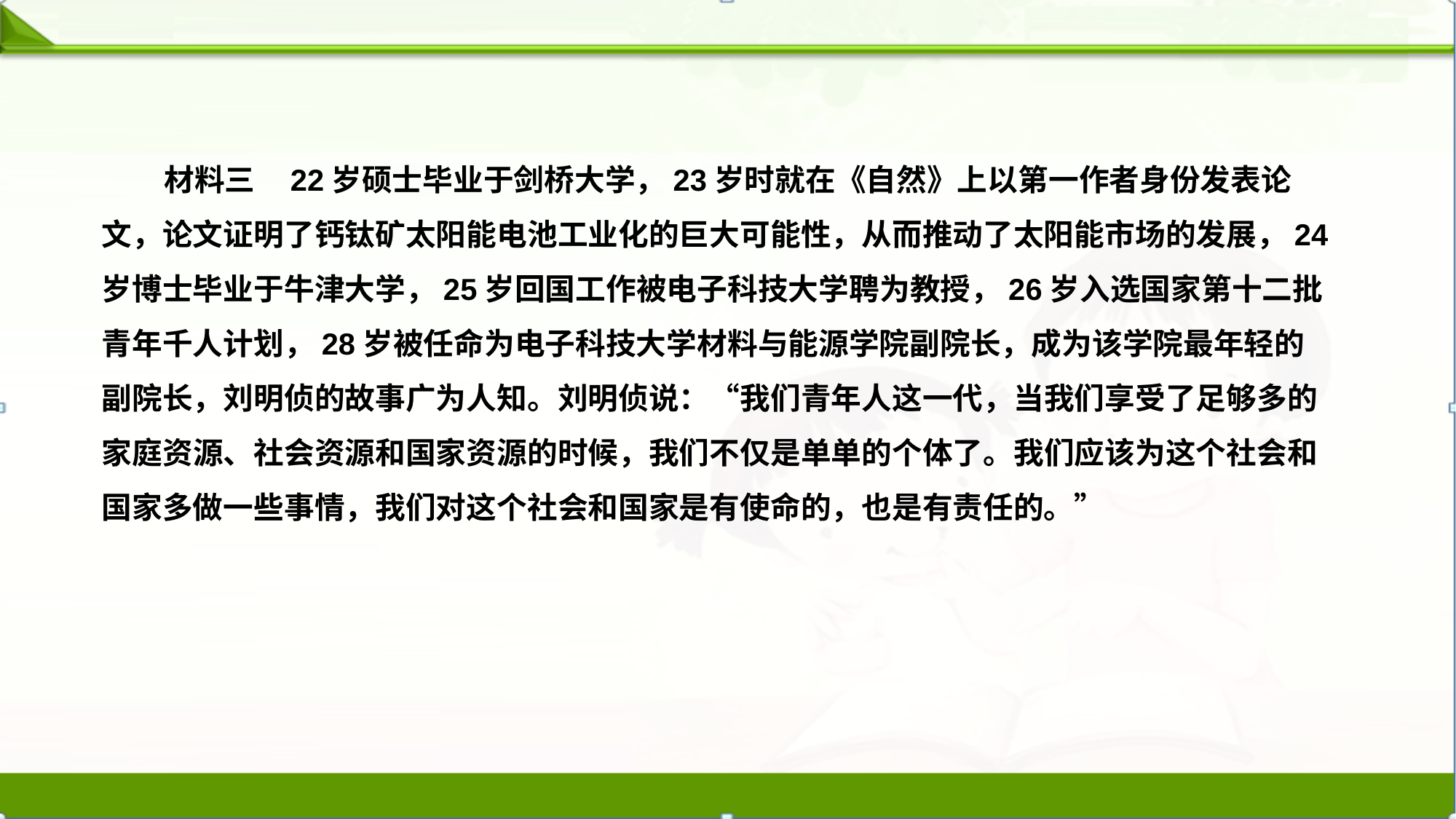

材料三    22岁硕士毕业于剑桥大学，23岁时就在《自然》上以第一作者身份发表论文，论文证明了钙钛矿太阳能电池工业化的巨大可能性，从而推动了太阳能市场的发展，24岁博士毕业于牛津大学，25岁回国工作被电子科技大学聘为教授，26岁入选国家第十二批青年千人计划，28岁被任命为电子科技大学材料与能源学院副院长，成为该学院最年轻的副院长，刘明侦的故事广为人知。刘明侦说：“我们青年人这一代，当我们享受了足够多的家庭资源、社会资源和国家资源的时候，我们不仅是单单的个体了。我们应该为这个社会和国家多做一些事情，我们对这个社会和国家是有使命的，也是有责任的。”